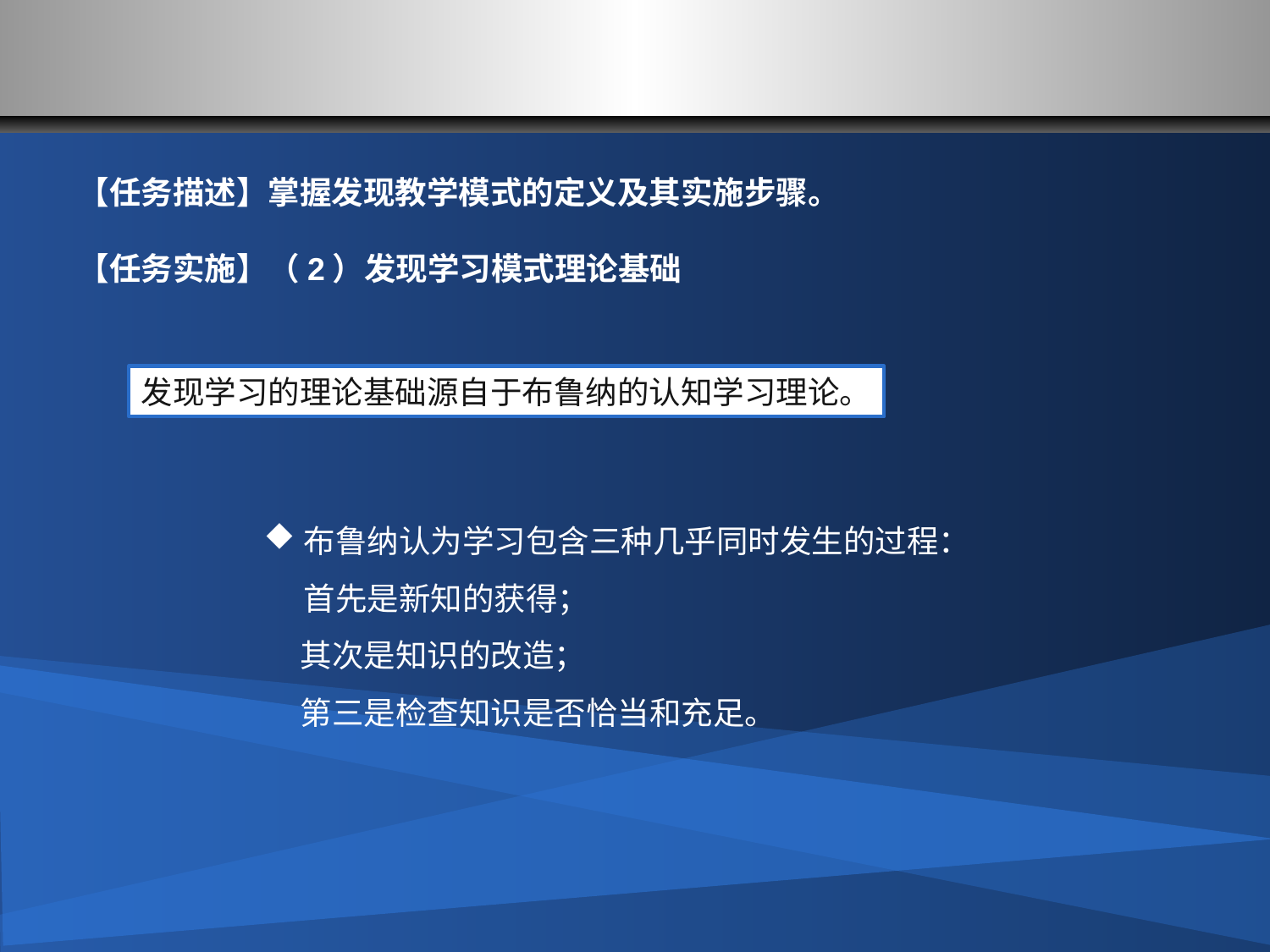

#
【任务描述】掌握发现教学模式的定义及其实施步骤。

【任务实施】（2）发现学习模式理论基础
发现学习的理论基础源自于布鲁纳的认知学习理论。
布鲁纳认为学习包含三种几乎同时发生的过程：首先是新知的获得；
    其次是知识的改造；
    第三是检查知识是否恰当和充足。